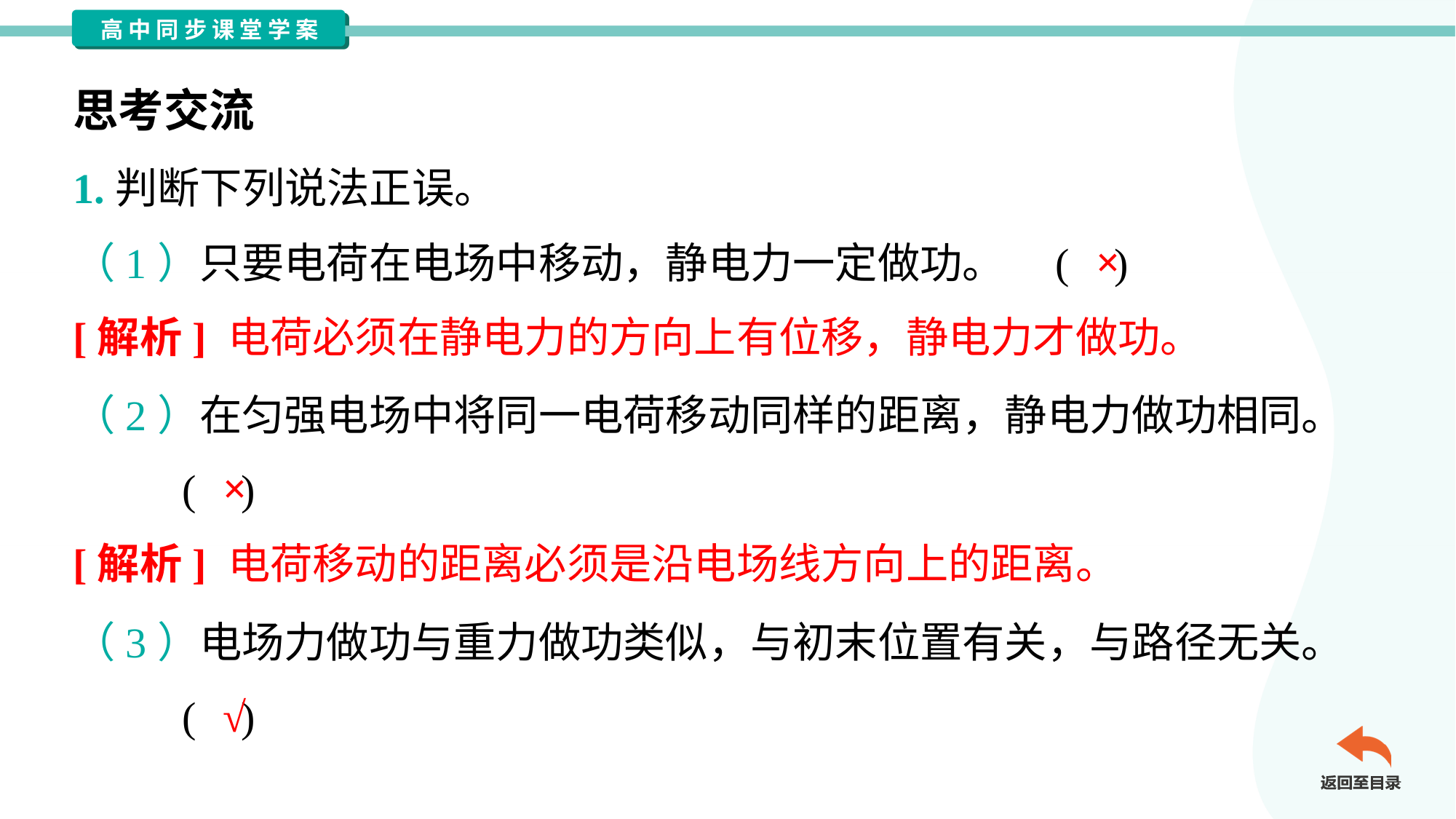

思考交流
1.判断下列说法正误。
×
（1）只要电荷在电场中移动，静电力一定做功。	(    )
[解析] 电荷必须在静电力的方向上有位移，静电力才做功。
（2）在匀强电场中将同一电荷移动同样的距离，静电力做功相同。
	(    )
×
[解析] 电荷移动的距离必须是沿电场线方向上的距离。
（3）电场力做功与重力做功类似，与初末位置有关，与路径无关。
	(    )
√